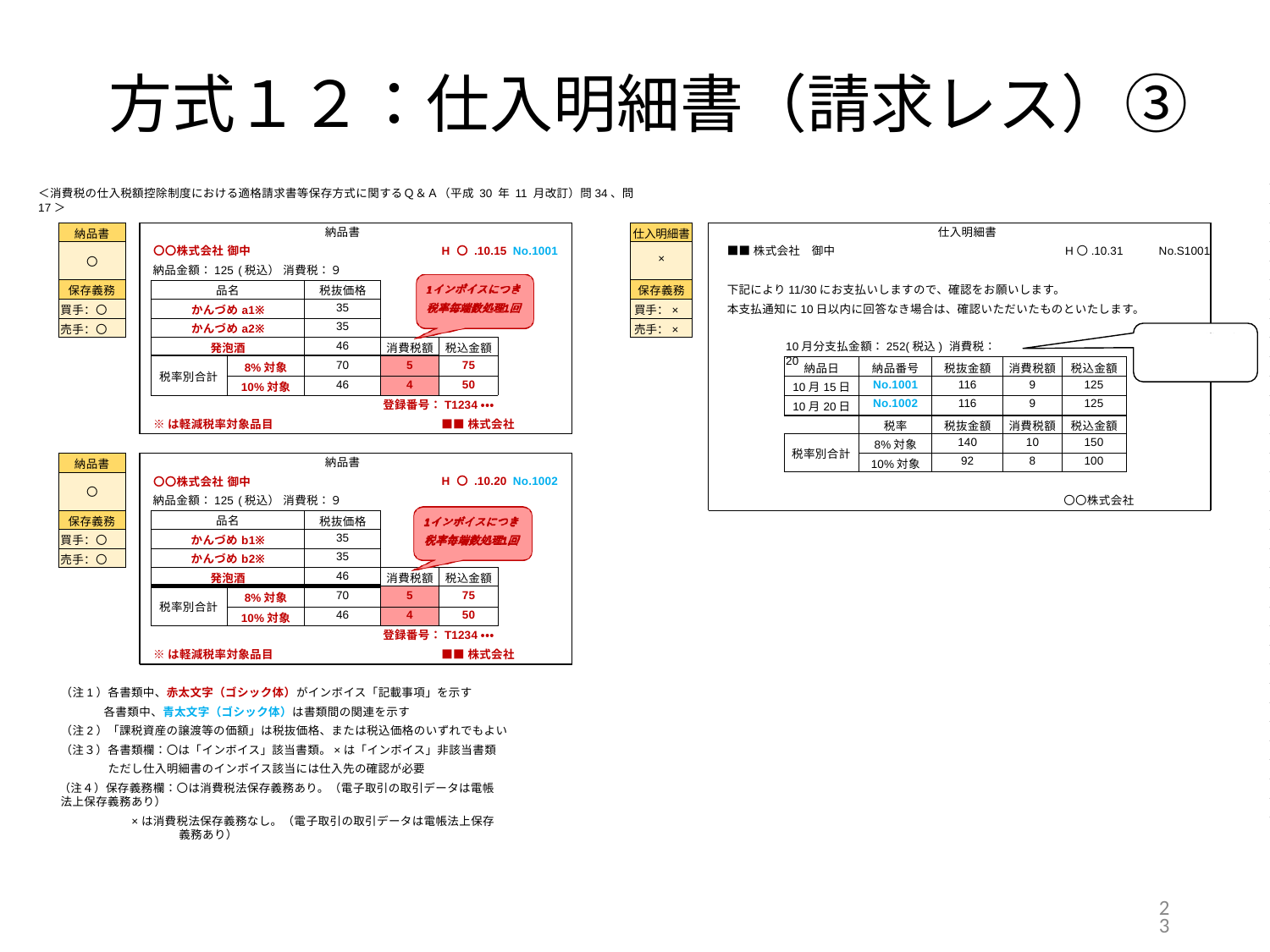

# 方式１２：仕入明細書（請求レス）③

＜消費税の仕入税額控除制度における適格請求書等保存方式に関するＱ＆Ａ（平成 30 年 11 月改訂）問34、問17＞

| 納品書 |
| --- |
| 〇 |
| 保存義務 |
| 買手：〇 |
| 売手：〇 |

| 仕入明細書 |
| --- |
| × |
| 保存義務 |
| 買手：× |
| 売手：× |

納品書
仕入明細書

〇〇株式会社 御中
納品金額：125 (税込） 消費税：９

H 〇 .10.15 No.1001
■■株式会社    御中	H〇.10.31	No.S1001

下記により11/30にお支払いしますので、確認をお願いします。
本支払通知に10日以内に回答なき場合は、確認いただいたものといたします。

| 品名 |  | 税抜価格 |  |  |
| --- | --- | --- | --- | --- |
| かんづめa1※ |  | 35 |  |  |
| かんづめa2※ |  | 35 |  |  |
| 発泡酒 |  | 46 | 消費税額 | 税込金額 |
| 税率別合計 | 8%対象 | 70 | 5 | 75 |
|  | 10%対象 | 46 | 4 | 50 |

インボイス納品書

10月分支払金額：252(税込) 消費税：20
の合計金額
| 納品日 | 納品番号 | 税抜金額 | 消費税額 | 税込金額 |
| --- | --- | --- | --- | --- |
| 10月15日 | No.1001 | 116 | 9 | 125 |
| 10月20日 | No.1002 | 116 | 9 | 125 |
|  | 税率 | 税抜金額 | 消費税額 | 税込金額 |
| 税率別合計 | 8%対象 | 140 | 10 | 150 |
|  | 10%対象 | 92 | 8 | 100 |

登録番号：T1234・・・
■■株式会社

※は軽減税率対象品目

| 納品書 |
| --- |
| 〇 |
| 保存義務 |
| 買手：〇 |
| 売手：〇 |

納品書

〇〇株式会社 御中
納品金額：125 (税込） 消費税：９

H 〇 .10.20 No.1002

〇〇株式会社

| 品名 |  | 税抜価格 |  |  |
| --- | --- | --- | --- | --- |
| かんづめb1※ |  | 35 |  |  |
| かんづめb2※ |  | 35 |  |  |
| 発泡酒 |  | 46 | 消費税額 | 税込金額 |
| 税率別合計 | 8%対象 | 70 | 5 | 75 |
|  | 10%対象 | 46 | 4 | 50 |

登録番号：T1234・・・
■■株式会社

※は軽減税率対象品目

（注1）各書類中、赤太文字（ゴシック体）がインボイス「記載事項」を示す
  各書類中、青太文字（ゴシック体）は書類間の関連を示す
（注2）「課税資産の譲渡等の価額」は税抜価格、または税込価格のいずれでもよい
（注３）各書類欄：〇は「インボイス」該当書類。×は「インボイス」非該当書類 ただし仕入明細書のインボイス該当には仕入先の確認が必要
（注４）保存義務欄：〇は消費税法保存義務あり。（電子取引の取引データは電帳法上保存義務あり）
×は消費税法保存義務なし。（電子取引の取引データは電帳法上保存義務あり）

23